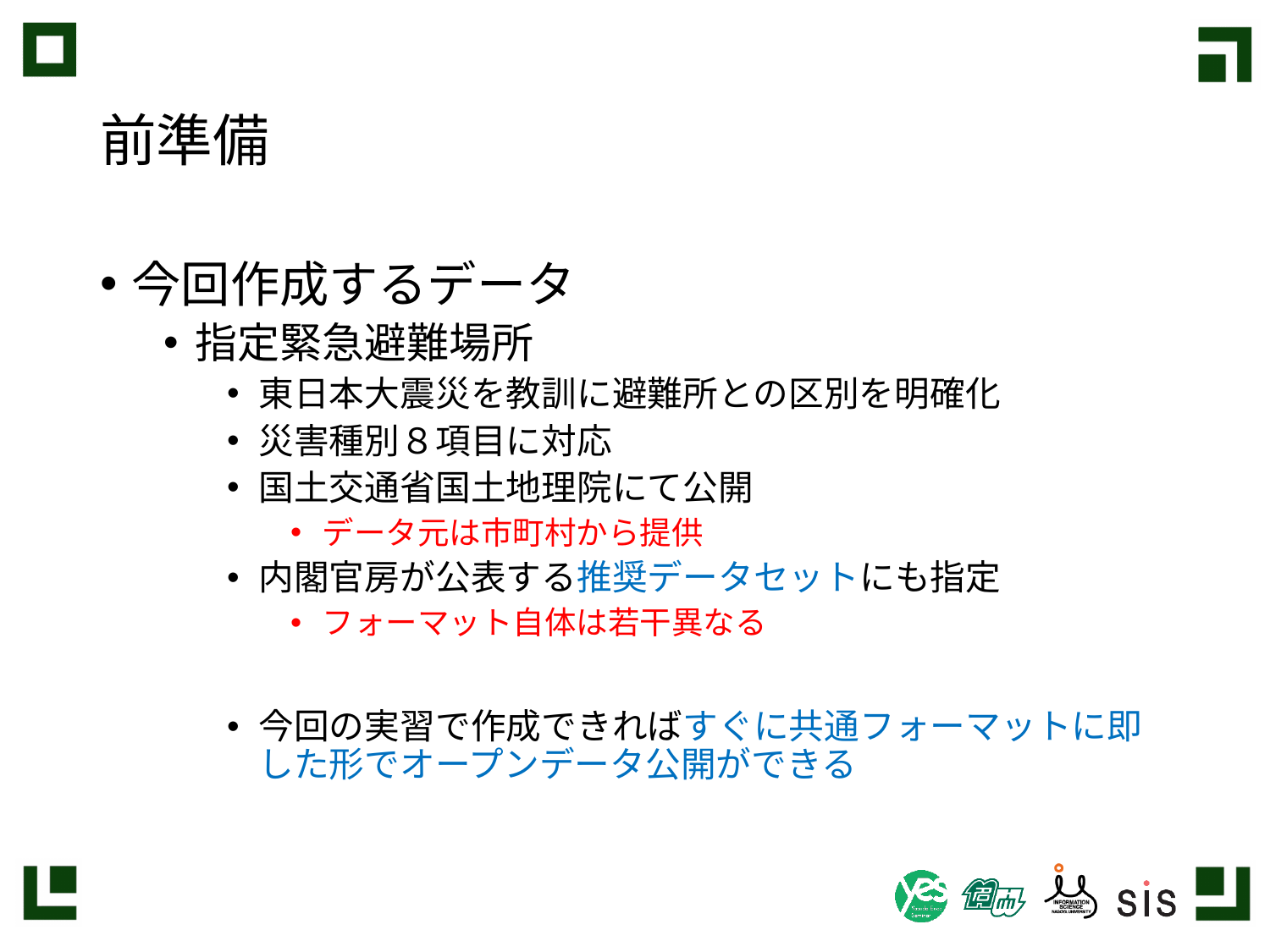

# 前準備
今回作成するデータ
指定緊急避難場所
東日本大震災を教訓に避難所との区別を明確化
災害種別８項目に対応
国土交通省国土地理院にて公開
データ元は市町村から提供
内閣官房が公表する推奨データセットにも指定
フォーマット自体は若干異なる

今回の実習で作成できればすぐに共通フォーマットに即した形でオープンデータ公開ができる